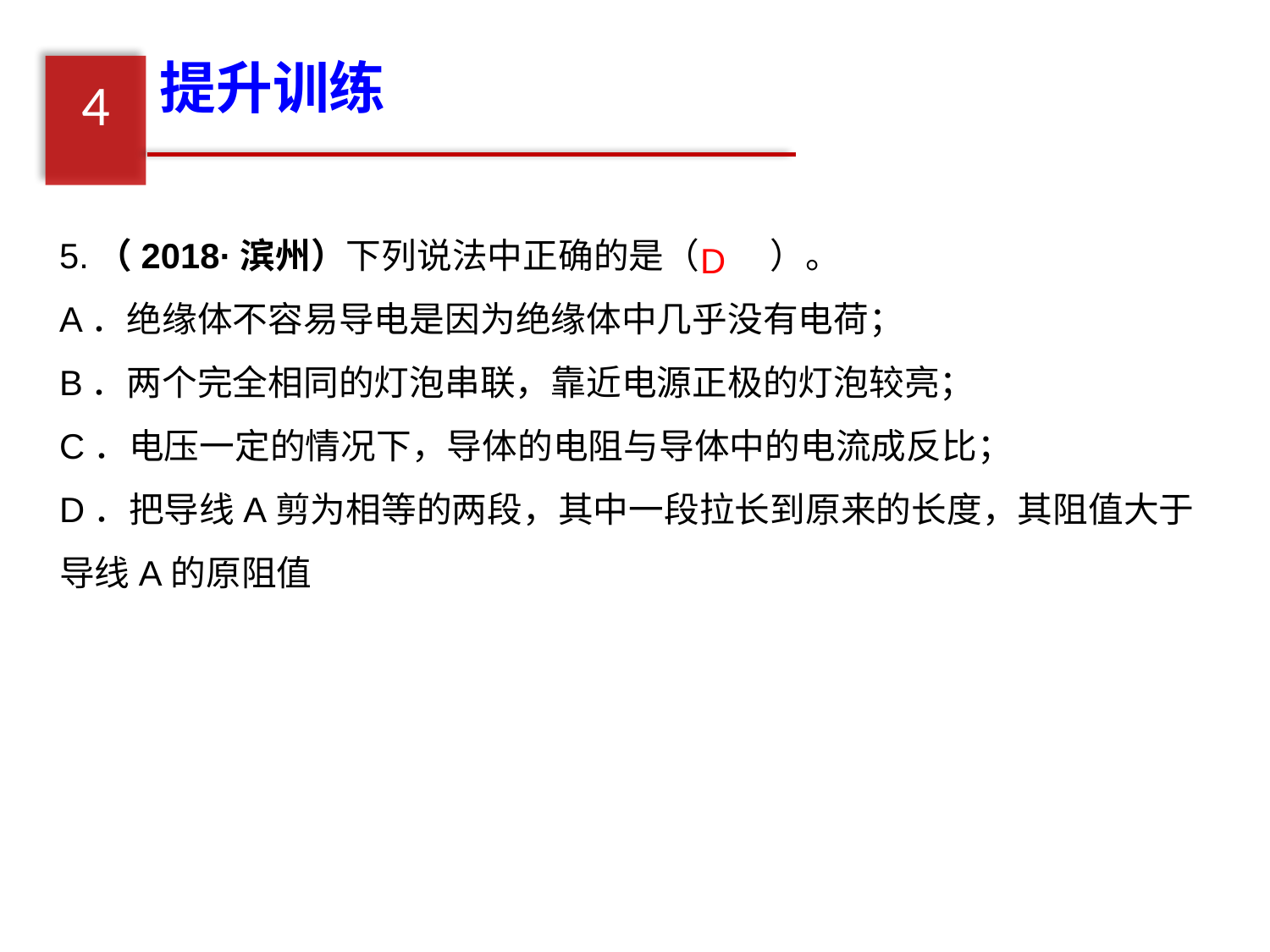

提升训练

4
5.（2018·滨州）下列说法中正确的是（　　）。
A．绝缘体不容易导电是因为绝缘体中几乎没有电荷；
B．两个完全相同的灯泡串联，靠近电源正极的灯泡较亮；
C．电压一定的情况下，导体的电阻与导体中的电流成反比；
D．把导线A剪为相等的两段，其中一段拉长到原来的长度，其阻值大于导线A的原阻值
D